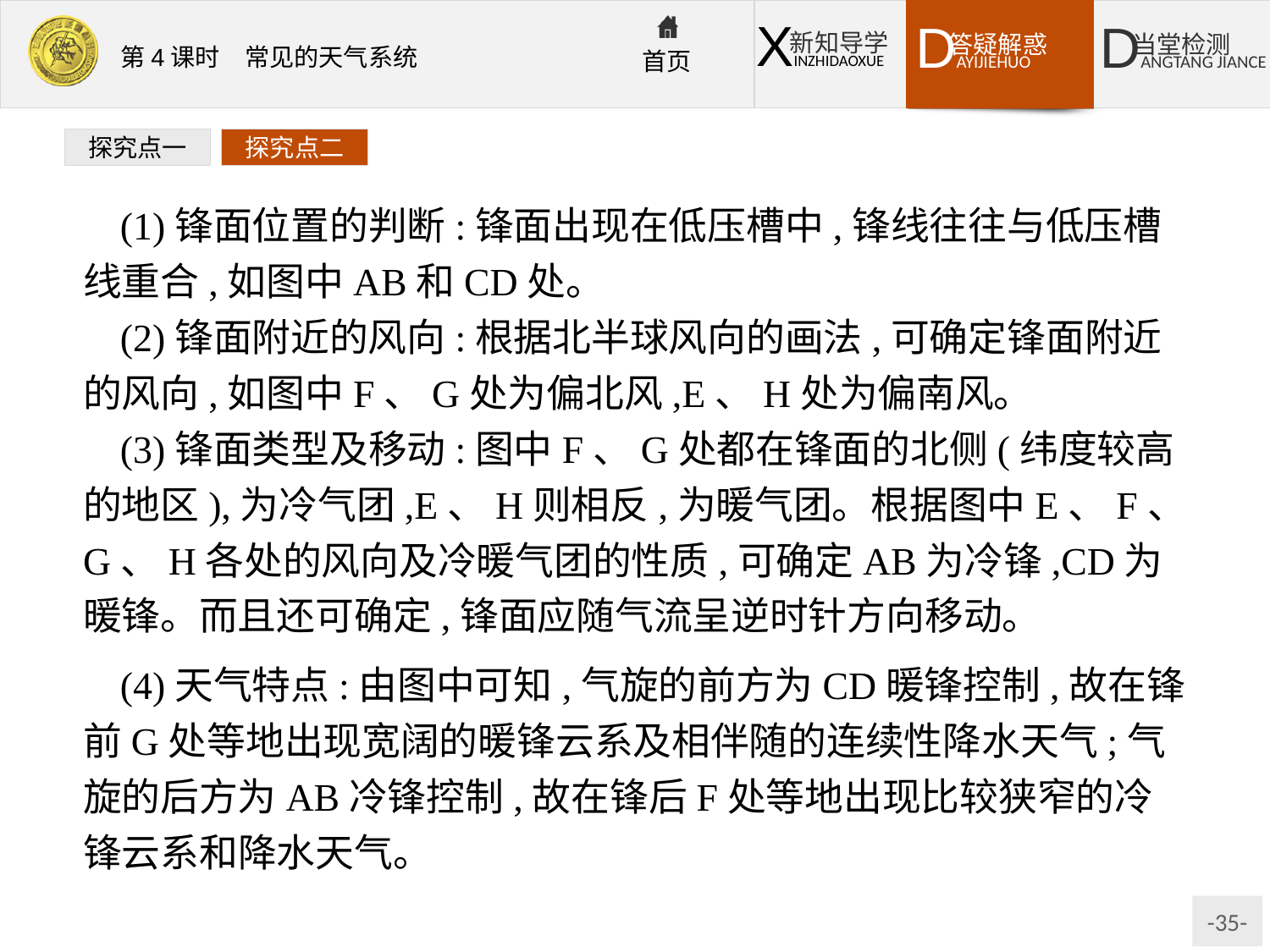

探究点一
探究点二
(1)锋面位置的判断:锋面出现在低压槽中,锋线往往与低压槽线重合,如图中AB和CD处。
(2)锋面附近的风向:根据北半球风向的画法,可确定锋面附近的风向,如图中F、G处为偏北风,E、H处为偏南风。
(3)锋面类型及移动:图中F、G处都在锋面的北侧(纬度较高的地区),为冷气团,E、H则相反,为暖气团。根据图中E、F、G、H各处的风向及冷暖气团的性质,可确定AB为冷锋,CD为暖锋。而且还可确定,锋面应随气流呈逆时针方向移动。
(4)天气特点:由图中可知,气旋的前方为CD暖锋控制,故在锋前G处等地出现宽阔的暖锋云系及相伴随的连续性降水天气;气旋的后方为AB冷锋控制,故在锋后F处等地出现比较狭窄的冷锋云系和降水天气。